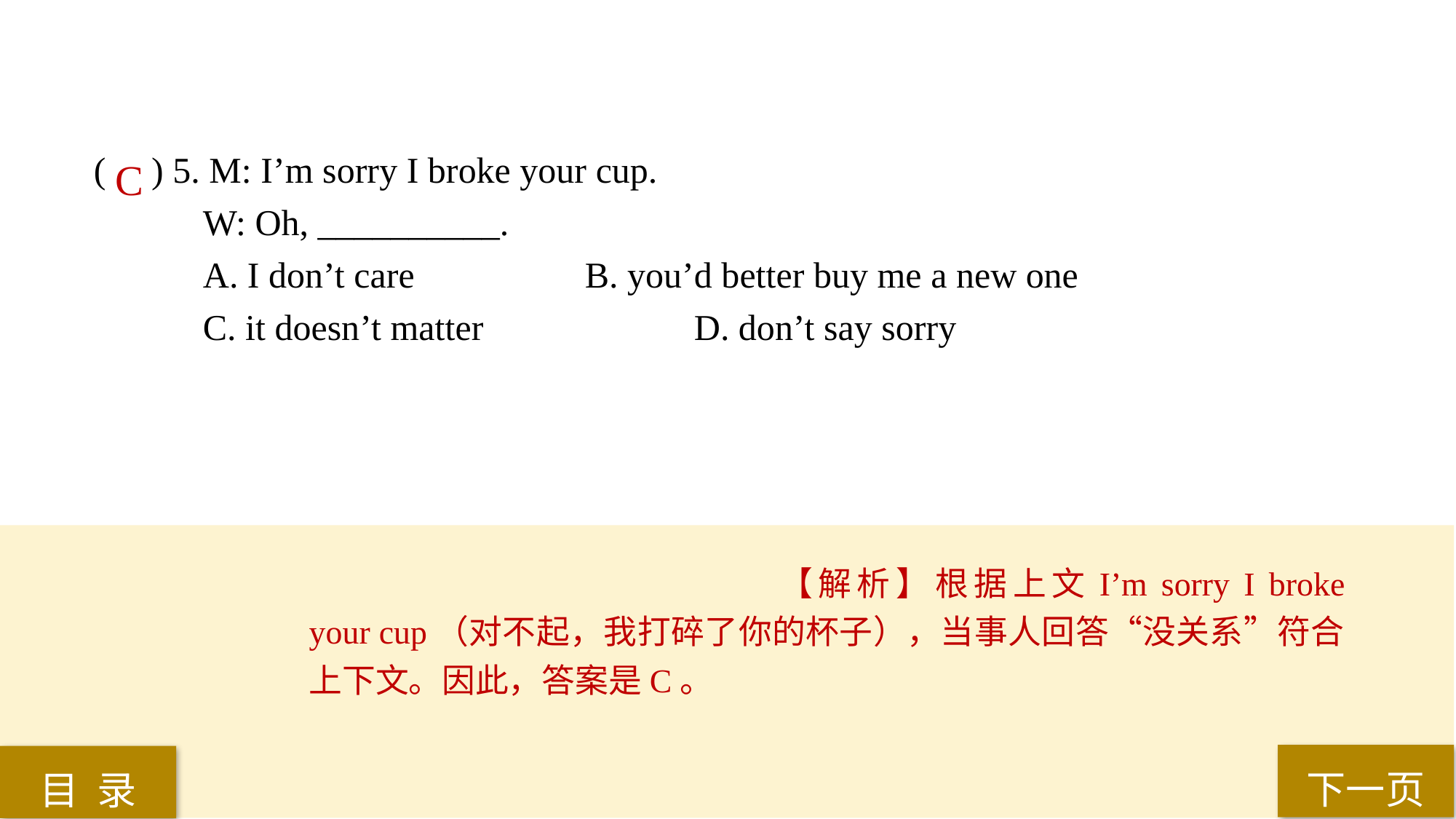

(     ) 5. M: I’m sorry I broke your cup.
W: Oh, __________.
A. I don’t care 		B. you’d better buy me a new one
C. it doesn’t matter 		D. don’t say sorry
C
【解析】根据上文I’m sorry I broke your cup（对不起，我打碎了你的杯子），当事人回答“没关系”符合上下文。因此，答案是C。